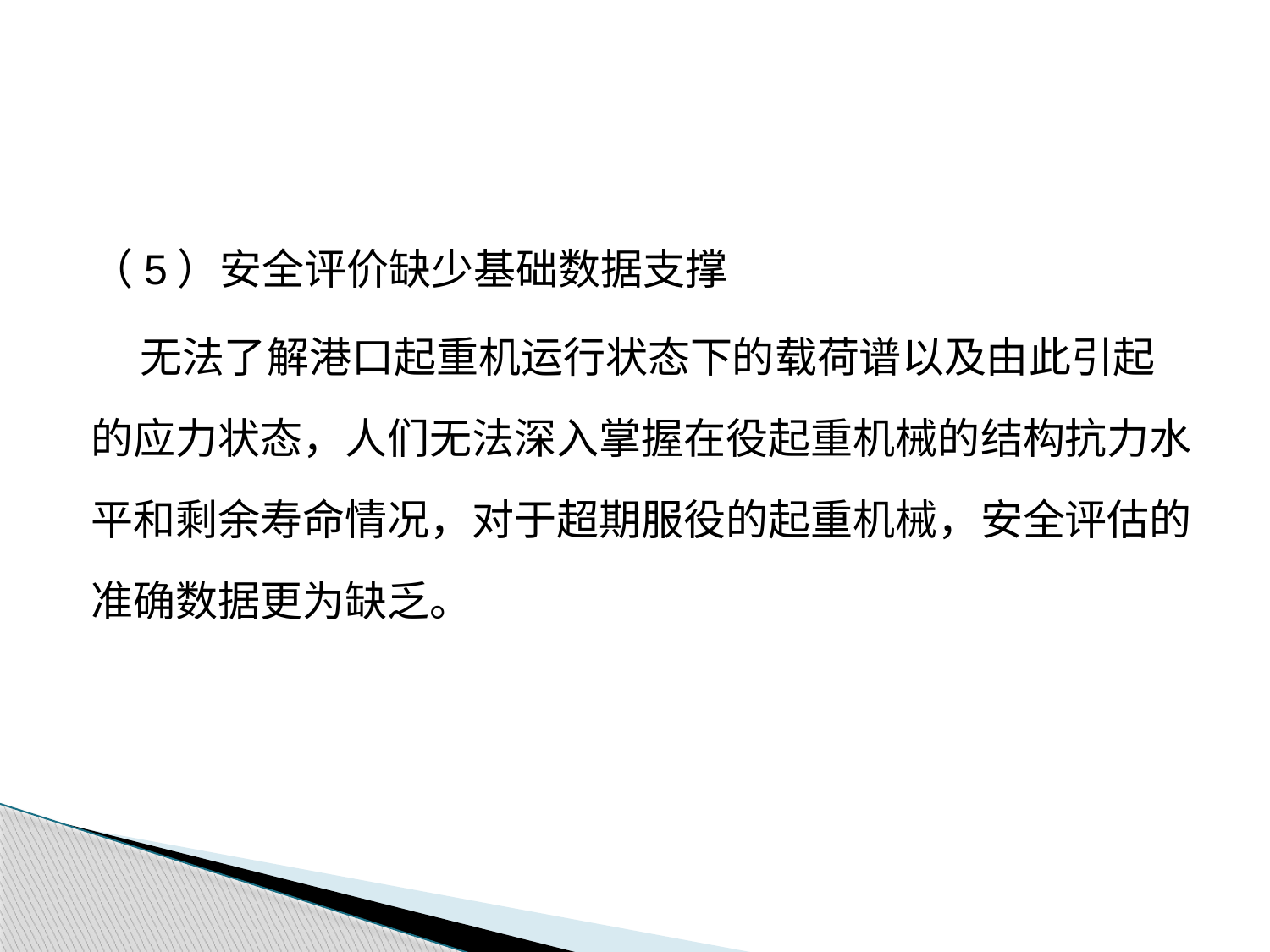

（5）安全评价缺少基础数据支撑
    无法了解港口起重机运行状态下的载荷谱以及由此引起的应力状态，人们无法深入掌握在役起重机械的结构抗力水平和剩余寿命情况，对于超期服役的起重机械，安全评估的准确数据更为缺乏。